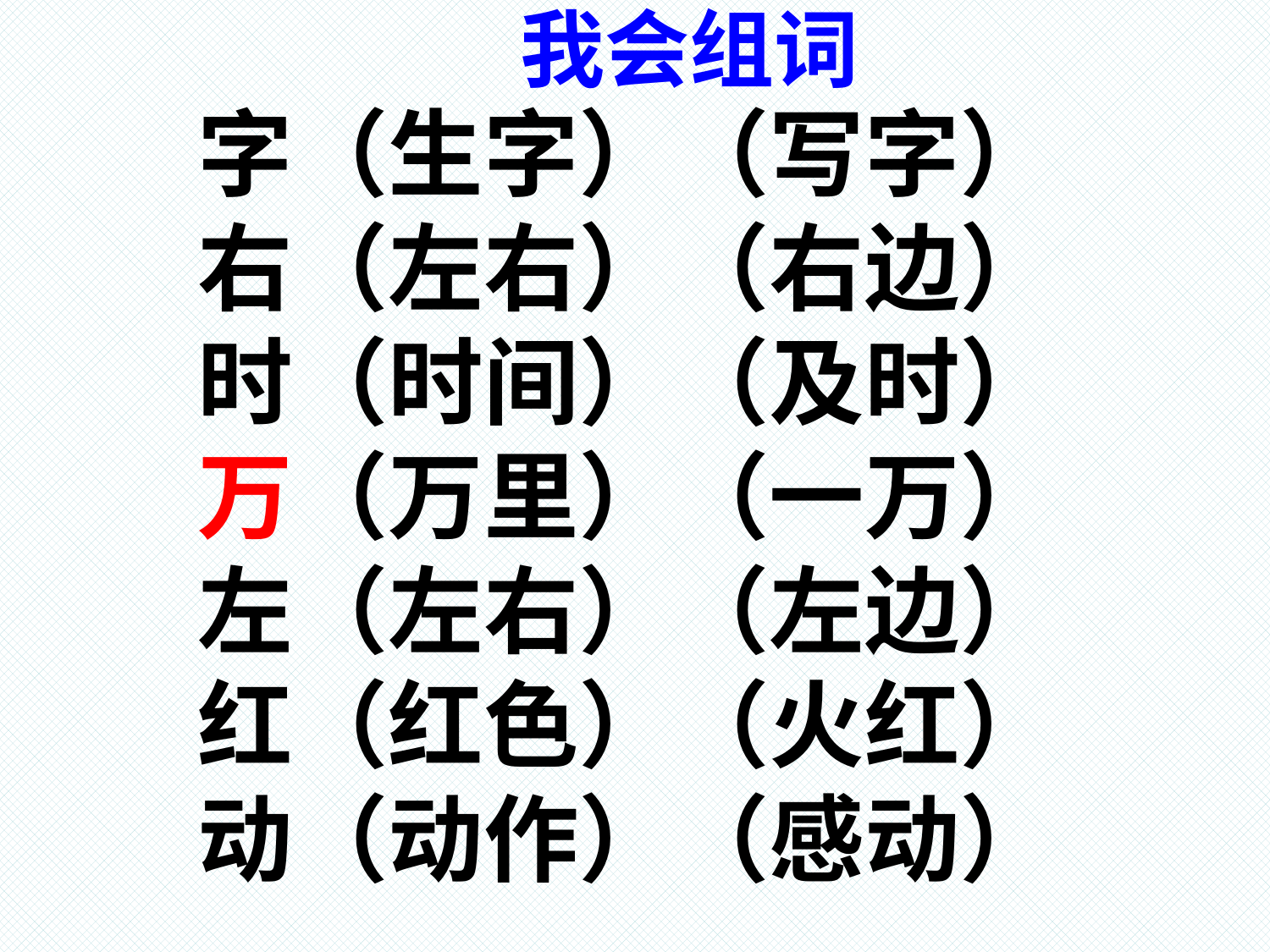

# 我会组词
字（生字）（写字）
右（左右）（右边）
时（时间）（及时）
万（万里）（一万）
左（左右）（左边）
红（红色）（火红）
动（动作）（感动）